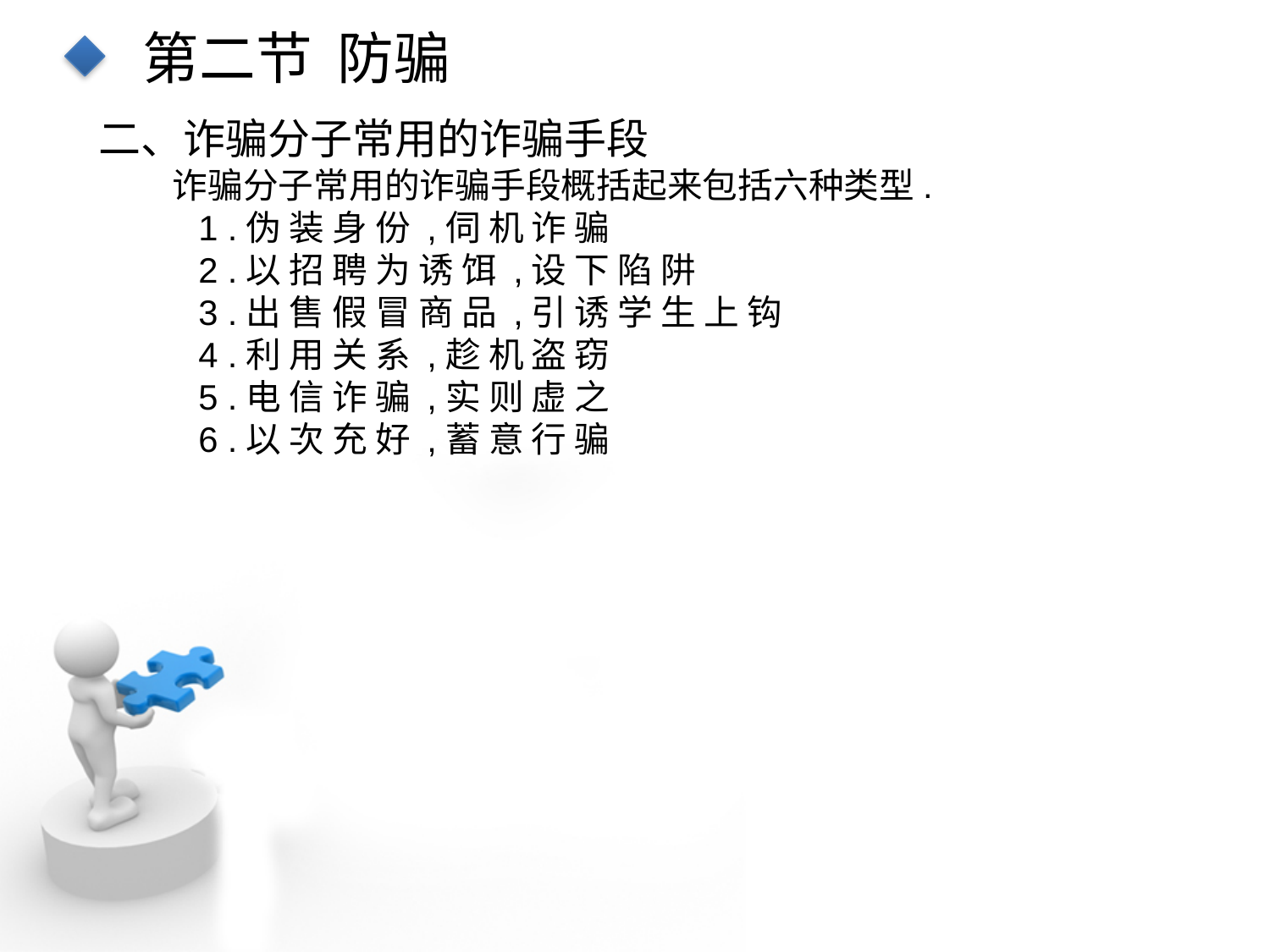

第二节  防骗

二、诈骗分子常用的诈骗手段
诈骗分子常用的诈骗手段概括起来包括六种类型.
1 .伪 装 身 份 ,伺 机 诈 骗
2 .以 招 聘 为 诱 饵 ,设 下 陷 阱
3 .出 售 假 冒 商 品 ,引 诱 学 生 上 钩
4 .利 用 关 系 ,趁 机 盗 窃
5 .电 信 诈 骗 ,实 则 虚 之
6 .以 次 充 好 ,蓄 意 行 骗

点击添加文本
点击添加文本
点击添加文本
点击添加文本